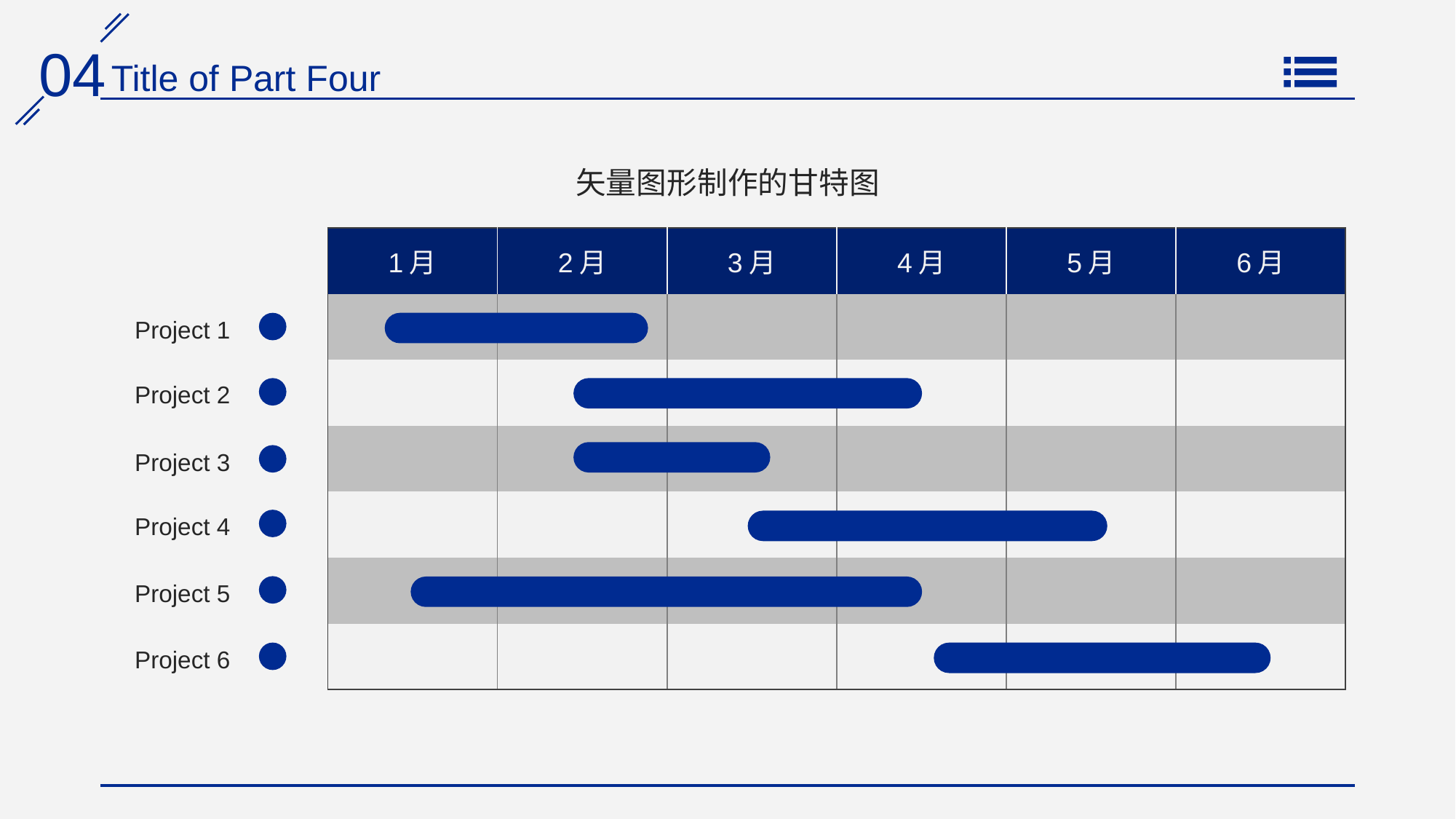

矢量图形制作的甘特图
| 1月 | 2月 | 3月 | 4月 | 5月 | 6月 |
| --- | --- | --- | --- | --- | --- |
|  |  |  |  |  |  |
|  |  |  |  |  |  |
|  |  |  |  |  |  |
|  |  |  |  |  |  |
|  |  |  |  |  |  |
|  |  |  |  |  |  |
Project 1

Project 2

Project 3

Project 4

Project 5

Project 6